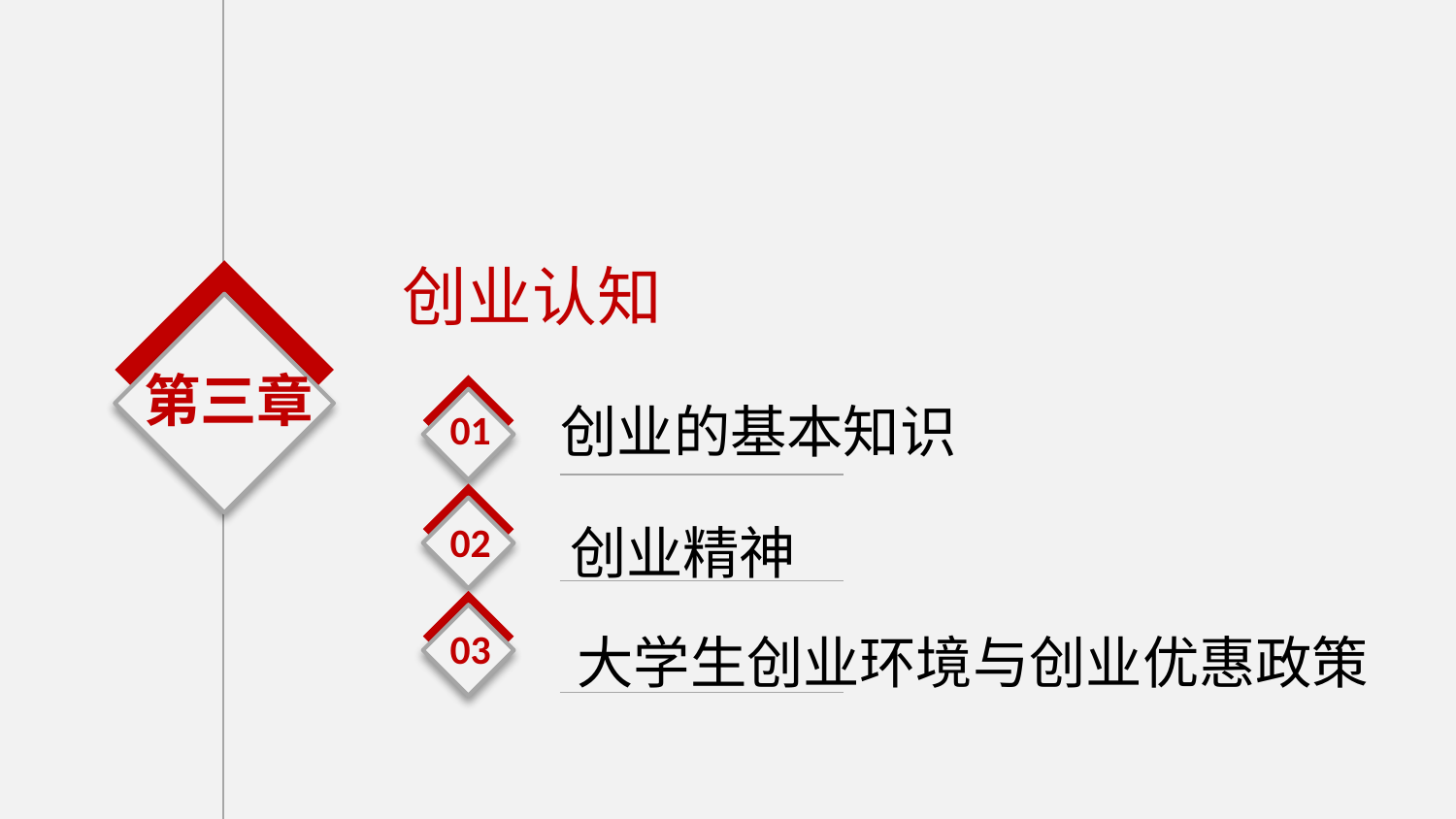

创业认知

第三章

01
创业的基本知识

02
创业精神

03
大学生创业环境与创业优惠政策